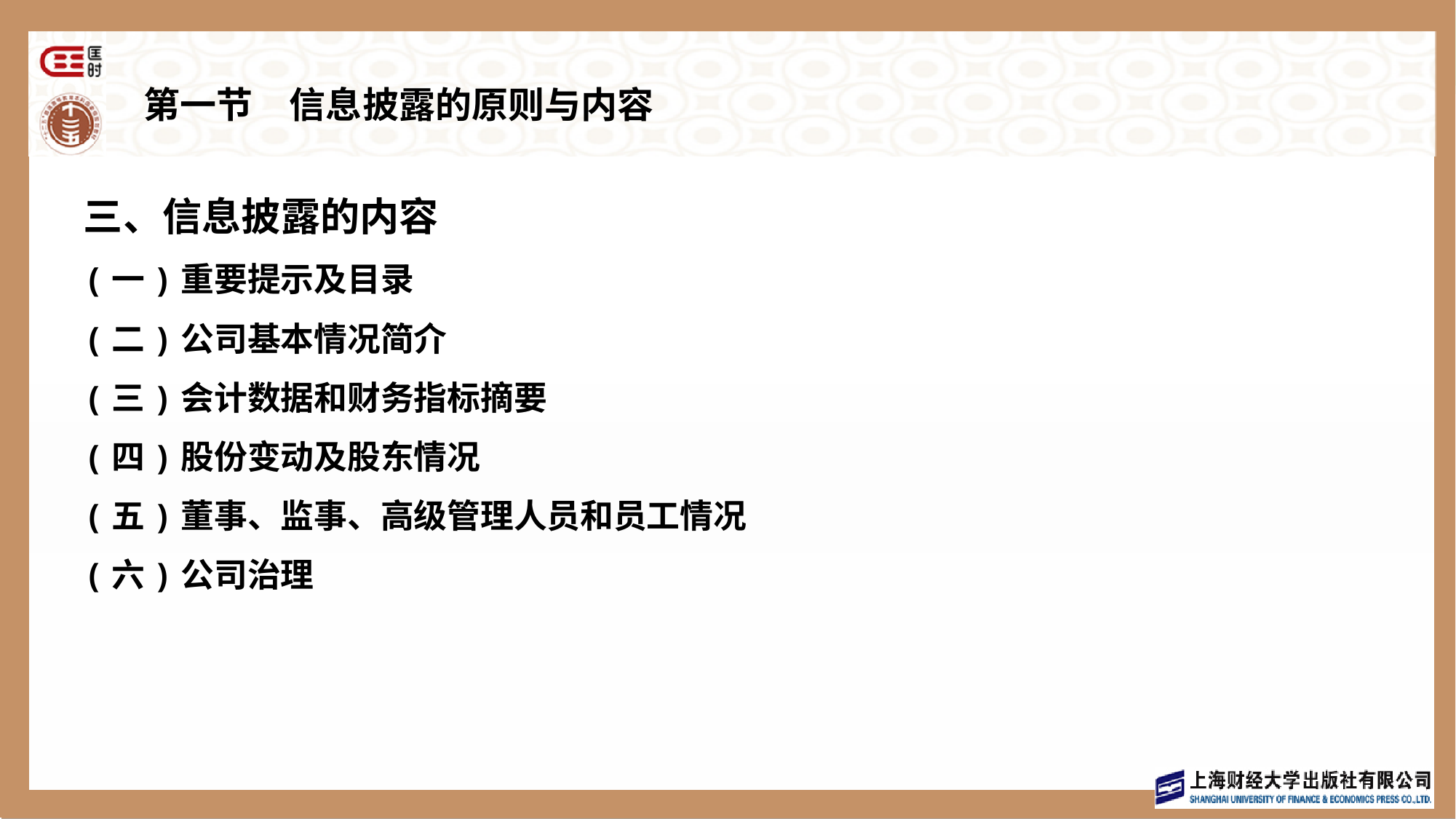

# 第一节　信息披露的原则与内容
三、信息披露的内容
(一)重要提示及目录
(二)公司基本情况简介
(三)会计数据和财务指标摘要
(四)股份变动及股东情况
(五)董事、监事、高级管理人员和员工情况
(六)公司治理